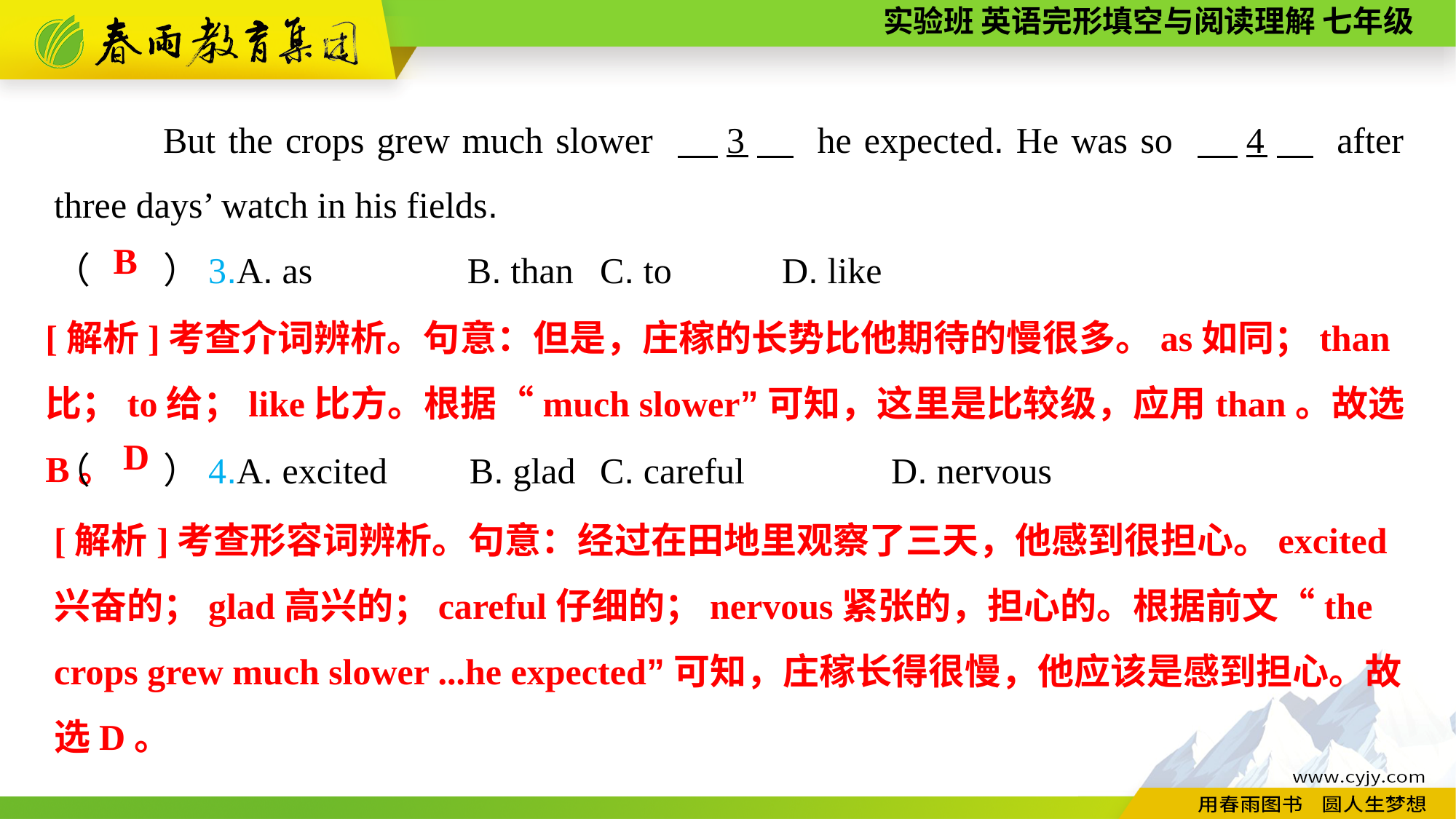

But the crops grew much slower 　3　 he expected. He was so 　4　 after three days’ watch in his fields.
（　　）3.A. as                 B. than	C. to	        D. like
B
[解析]考查介词辨析。句意：但是，庄稼的长势比他期待的慢很多。as如同；than
比；to给；like比方。根据“much slower”可知，这里是比较级，应用than。故选B。
（　　）4.A. excited         B. glad	C. careful	        D. nervous
D
[解析]考查形容词辨析。句意：经过在田地里观察了三天，他感到很担心。excited兴奋的；glad高兴的；careful仔细的；nervous紧张的，担心的。根据前文“the crops grew much slower ...he expected”可知，庄稼长得很慢，他应该是感到担心。故
选D。